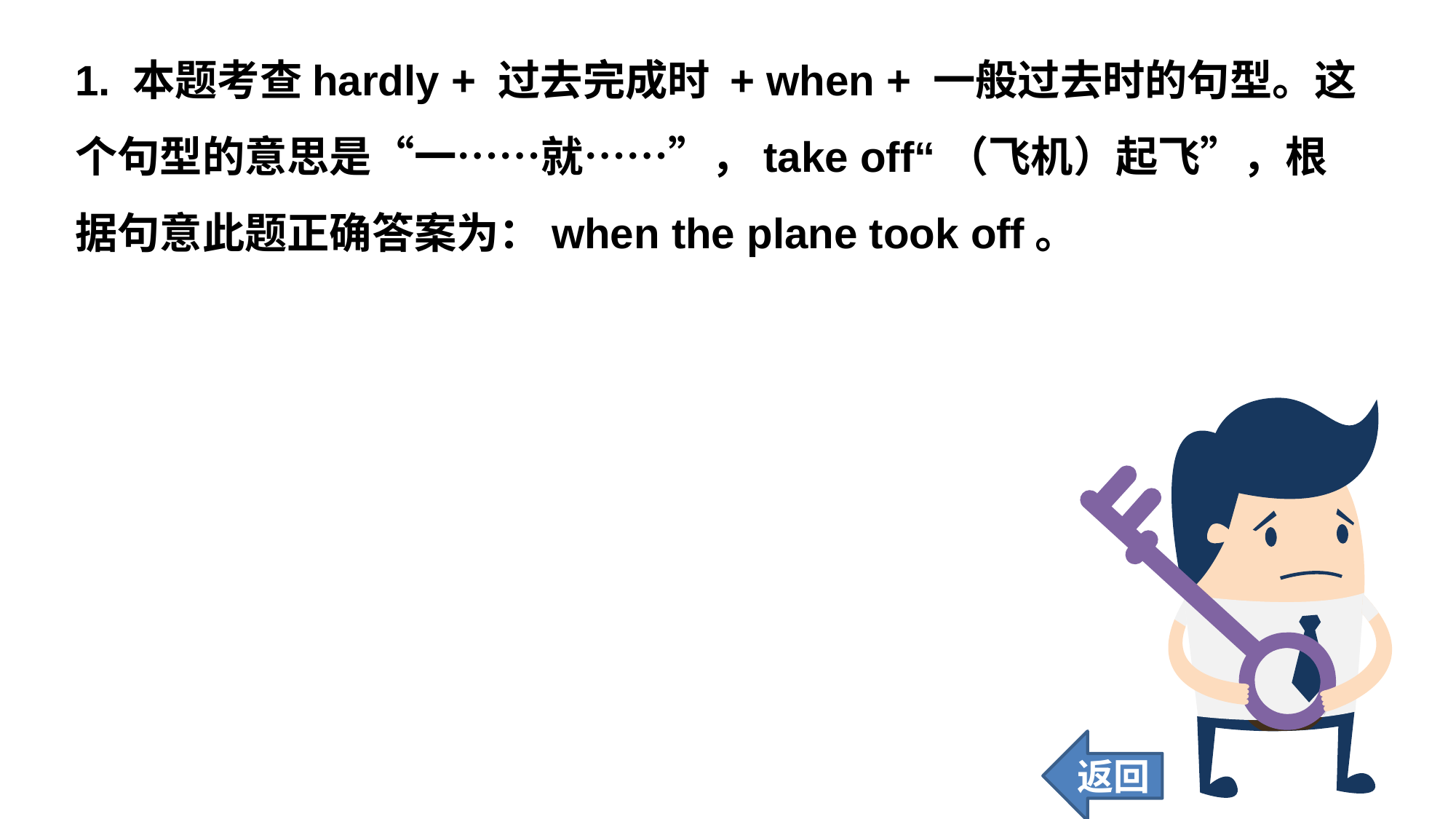

1. 本题考查hardly + 过去完成时 + when + 一般过去时的句型。这个句型的意思是“一……就……”，take off“（飞机）起飞”，根据句意此题正确答案为：when the plane took off。

返回
68